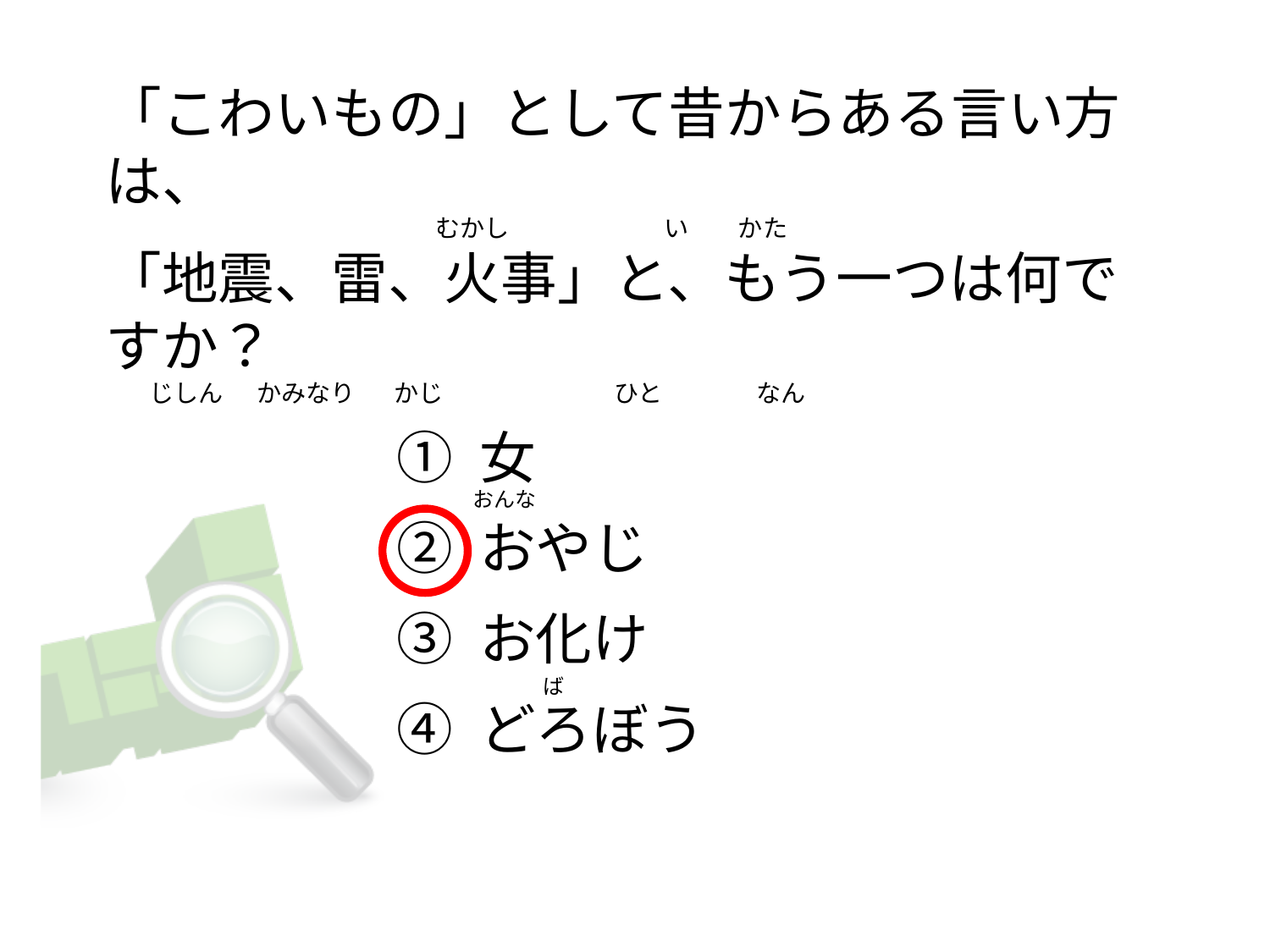

# 「こわいもの」として昔からある言い方は、                                                             むかし                            い         かた 「地震、雷、火事」と、もう一つは何ですか？         じしん      かみなり       かじ                               ひと                 なん
① 女
② おやじ
③ お化け
④ どろぼう
おんな

             ば